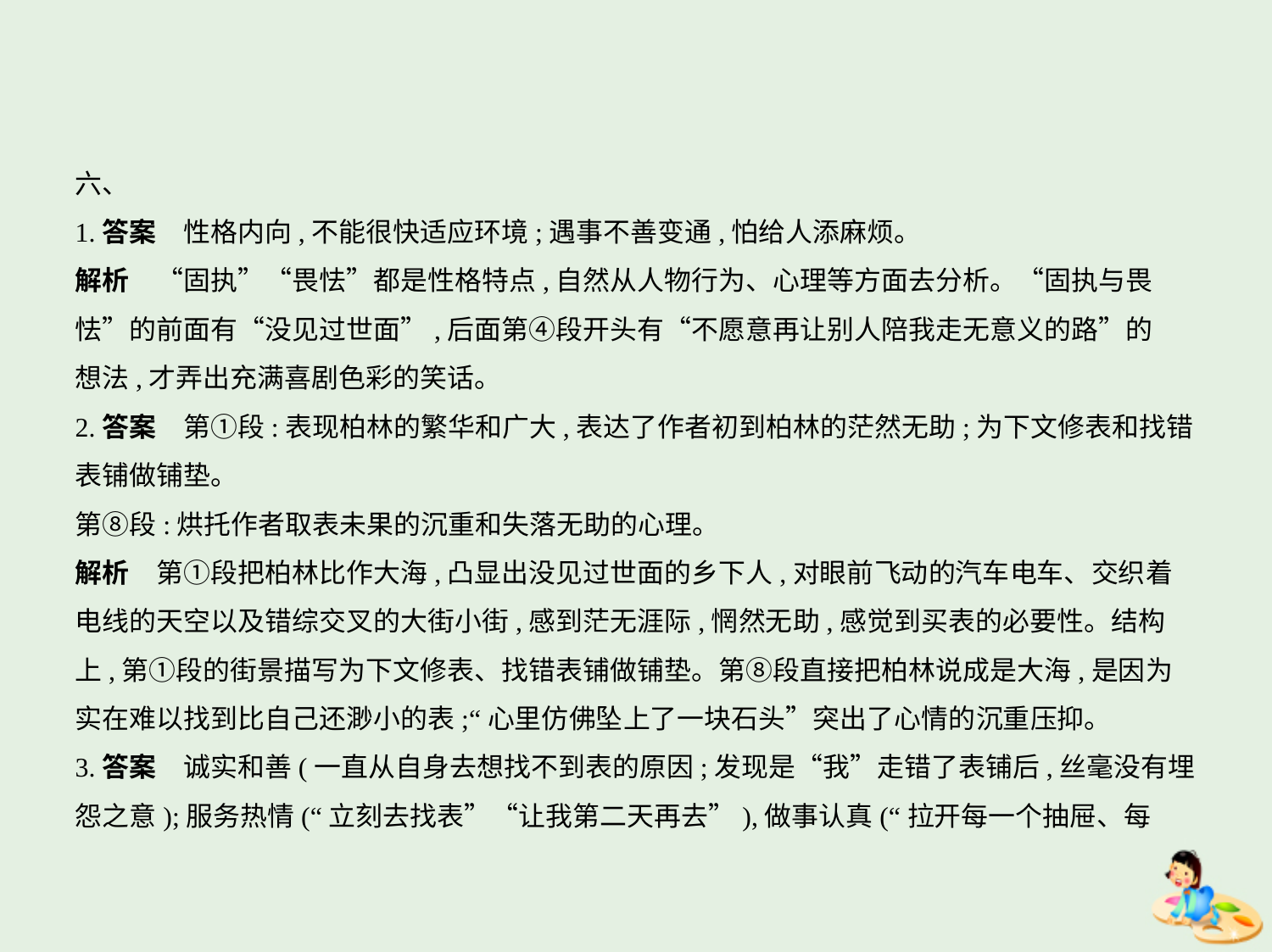

六、
1.答案　性格内向,不能很快适应环境;遇事不善变通,怕给人添麻烦。
解析　“固执”“畏怯”都是性格特点,自然从人物行为、心理等方面去分析。“固执与畏
怯”的前面有“没见过世面”,后面第④段开头有“不愿意再让别人陪我走无意义的路”的
想法,才弄出充满喜剧色彩的笑话。
2.答案　第①段:表现柏林的繁华和广大,表达了作者初到柏林的茫然无助;为下文修表和找错
表铺做铺垫。
第⑧段:烘托作者取表未果的沉重和失落无助的心理。
解析　第①段把柏林比作大海,凸显出没见过世面的乡下人,对眼前飞动的汽车电车、交织着
电线的天空以及错综交叉的大街小街,感到茫无涯际,惘然无助,感觉到买表的必要性。结构
上,第①段的街景描写为下文修表、找错表铺做铺垫。第⑧段直接把柏林说成是大海,是因为
实在难以找到比自己还渺小的表;“心里仿佛坠上了一块石头”突出了心情的沉重压抑。
3.答案　诚实和善(一直从自身去想找不到表的原因;发现是“我”走错了表铺后,丝毫没有埋
怨之意);服务热情(“立刻去找表”“让我第二天再去”),做事认真(“拉开每一个抽屉、每